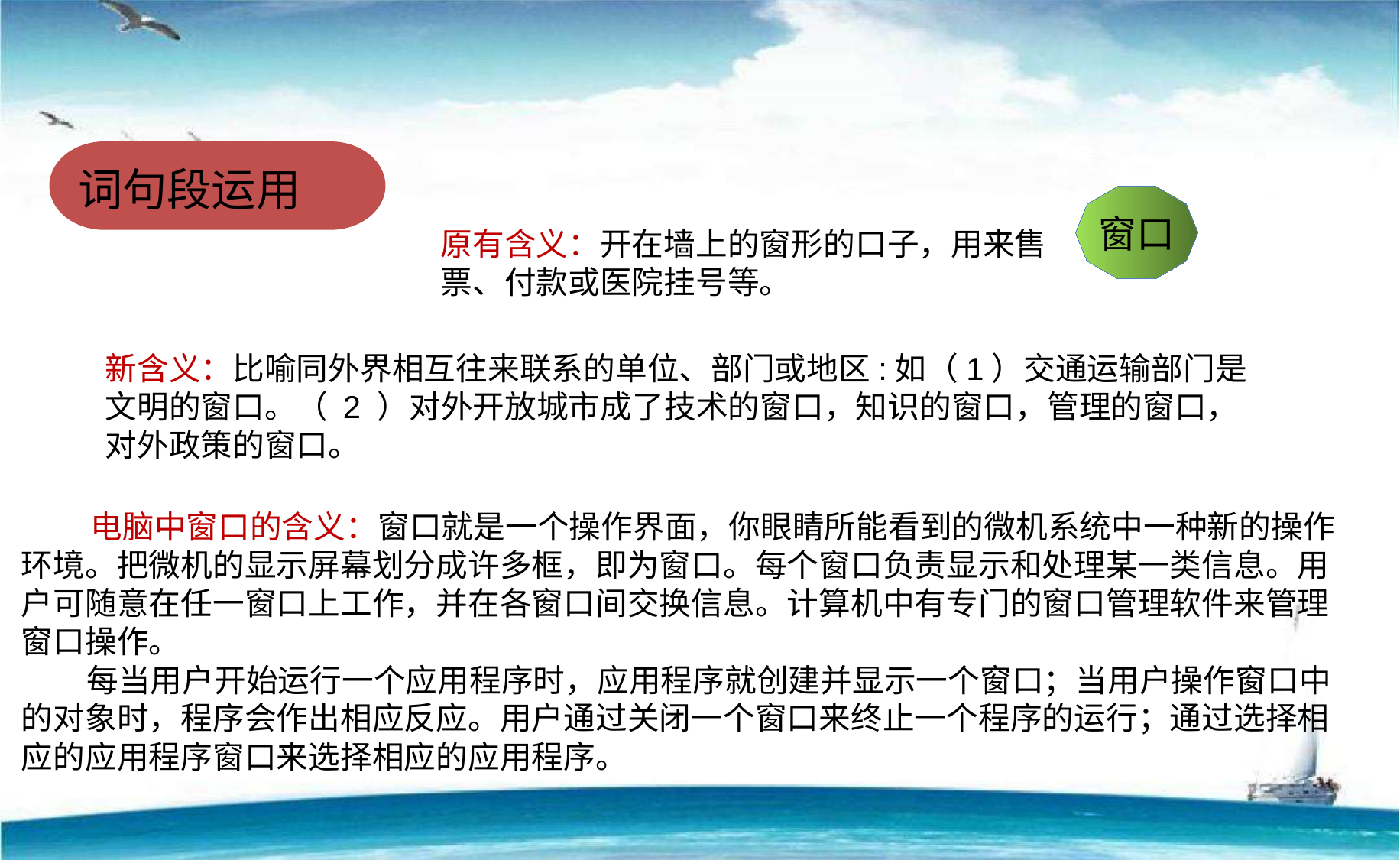

词句段运用
窗口
原有含义：开在墙上的窗形的口子，用来售票、付款或医院挂号等。
新含义：比喻同外界相互往来联系的单位、部门或地区:如（1）交通运输部门是文明的窗口。（ 2 ）对外开放城市成了技术的窗口，知识的窗口，管理的窗口，对外政策的窗口。
    电脑中窗口的含义：窗口就是一个操作界面，你眼睛所能看到的微机系统中一种新的操作环境。把微机的显示屏幕划分成许多框，即为窗口。每个窗口负责显示和处理某一类信息。用户可随意在任一窗口上工作，并在各窗口间交换信息。计算机中有专门的窗口管理软件来管理窗口操作。
　每当用户开始运行一个应用程序时，应用程序就创建并显示一个窗口；当用户操作窗口中的对象时，程序会作出相应反应。用户通过关闭一个窗口来终止一个程序的运行；通过选择相应的应用程序窗口来选择相应的应用程序。